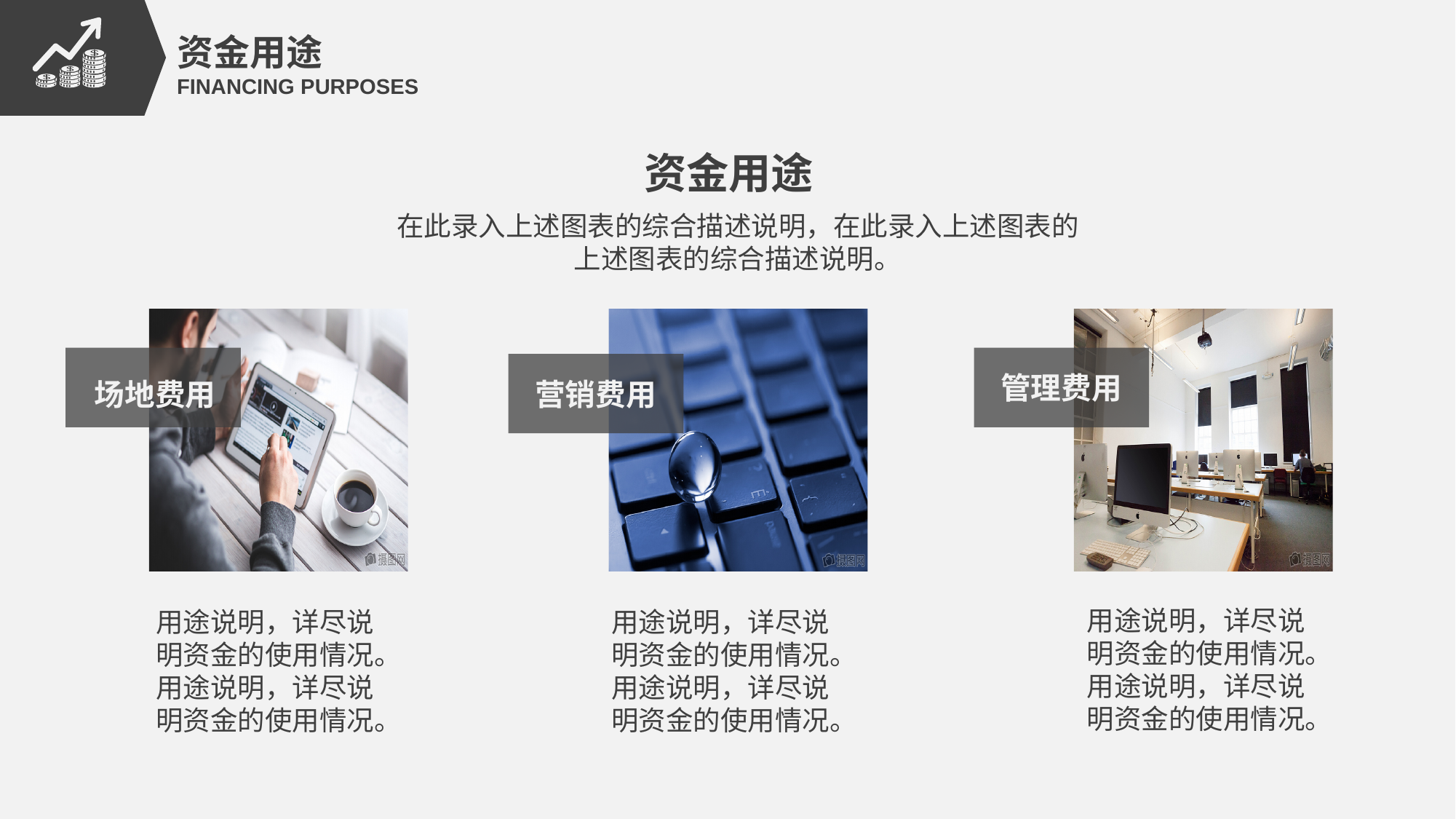

资金用途
FINANCING PURPOSES

资金用途
在此录入上述图表的综合描述说明，在此录入上述图表的上述图表的综合描述说明。

管理费用

场地费用

营销费用
用途说明，详尽说明资金的使用情况。用途说明，详尽说明资金的使用情况。

用途说明，详尽说明资金的使用情况。用途说明，详尽说明资金的使用情况。

用途说明，详尽说明资金的使用情况。用途说明，详尽说明资金的使用情况。